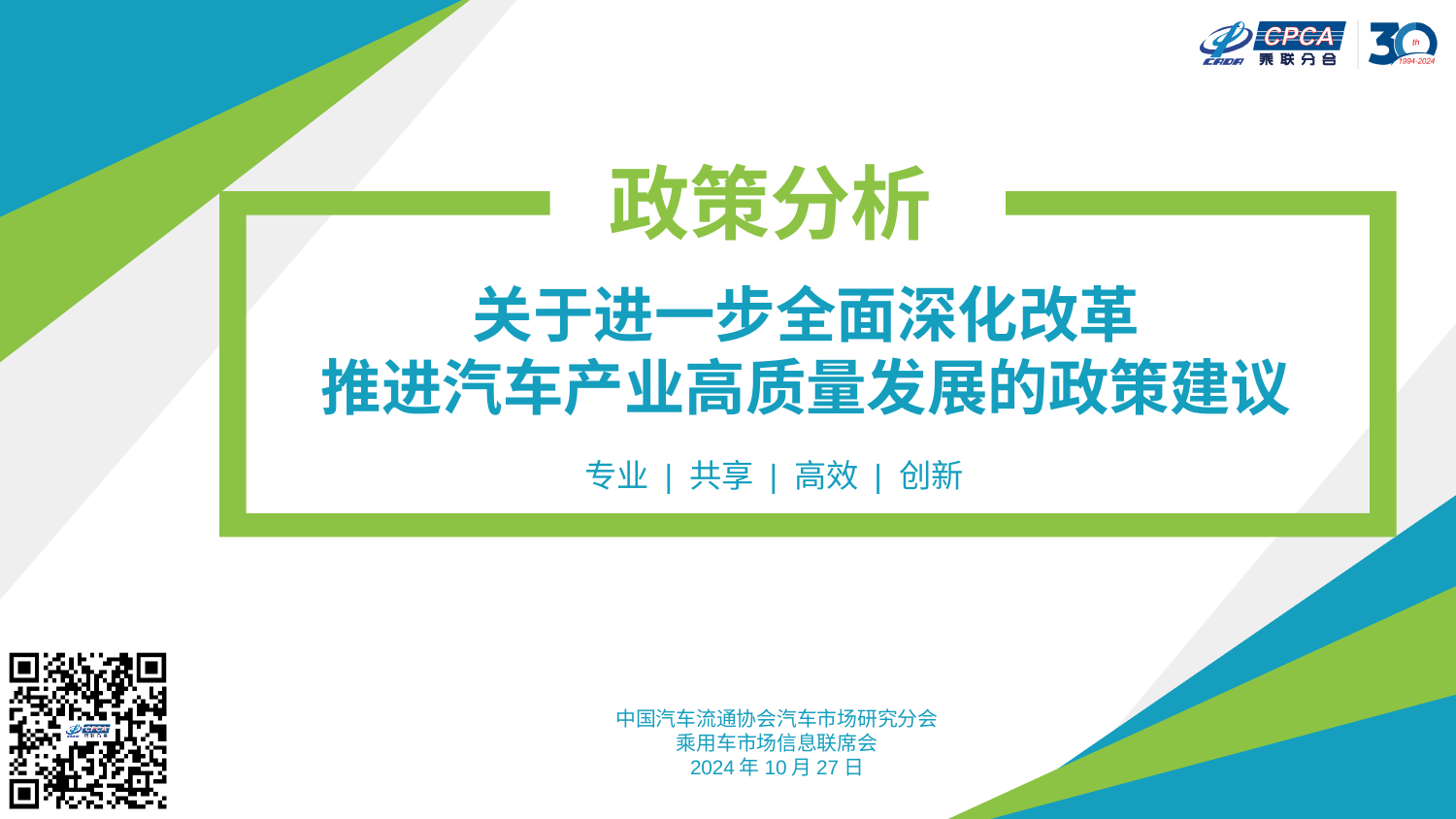

关于进一步全面深化改革
推进汽车产业高质量发展的政策建议
中国汽车流通协会汽车市场研究分会
乘用车市场信息联席会
2024年10月27日